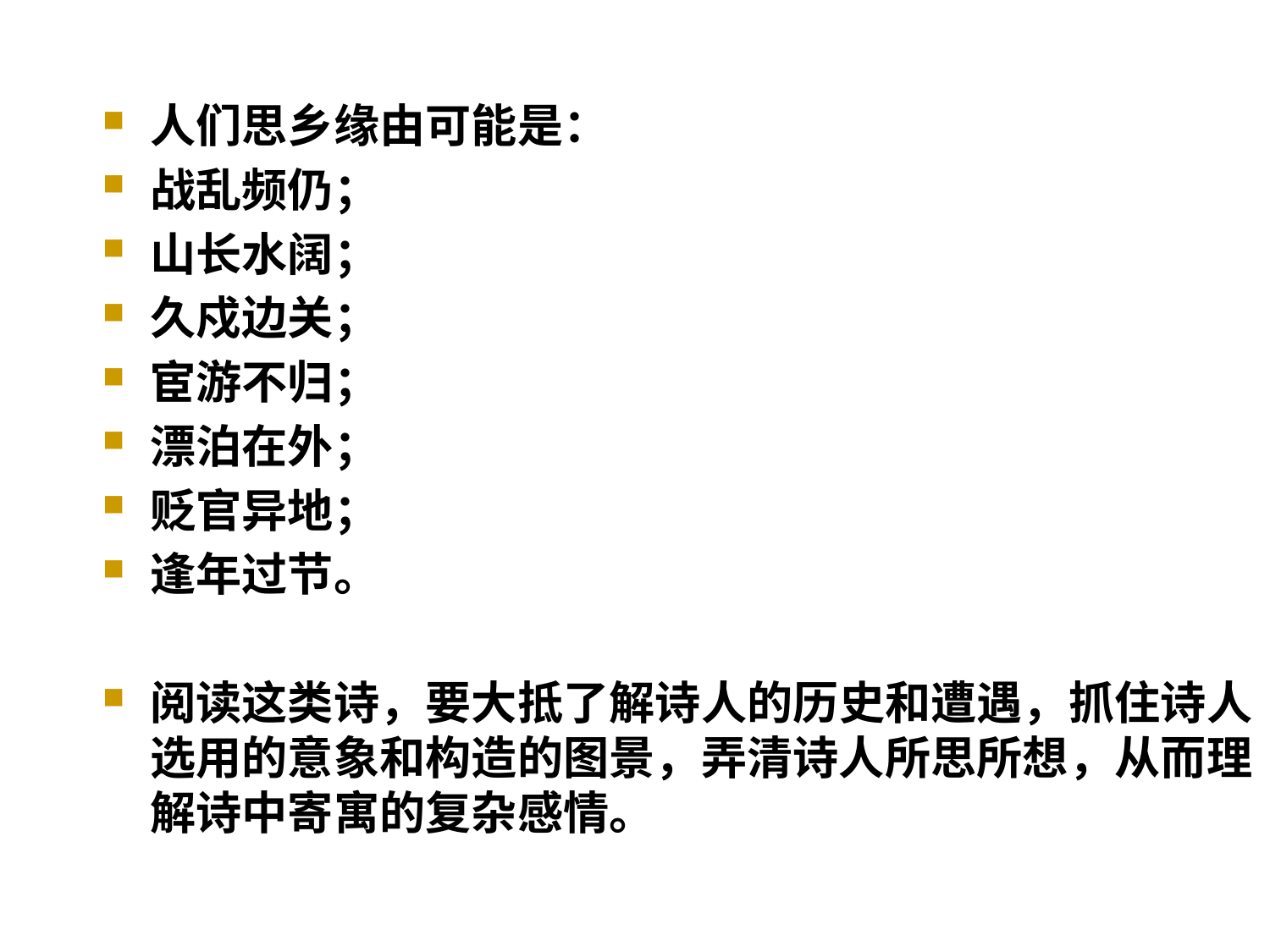

人们思乡缘由可能是：
战乱频仍；
山长水阔；
久戍边关；
宦游不归；
漂泊在外；
贬官异地；
逢年过节。

阅读这类诗，要大抵了解诗人的历史和遭遇，抓住诗人选用的意象和构造的图景，弄清诗人所思所想，从而理解诗中寄寓的复杂感情。